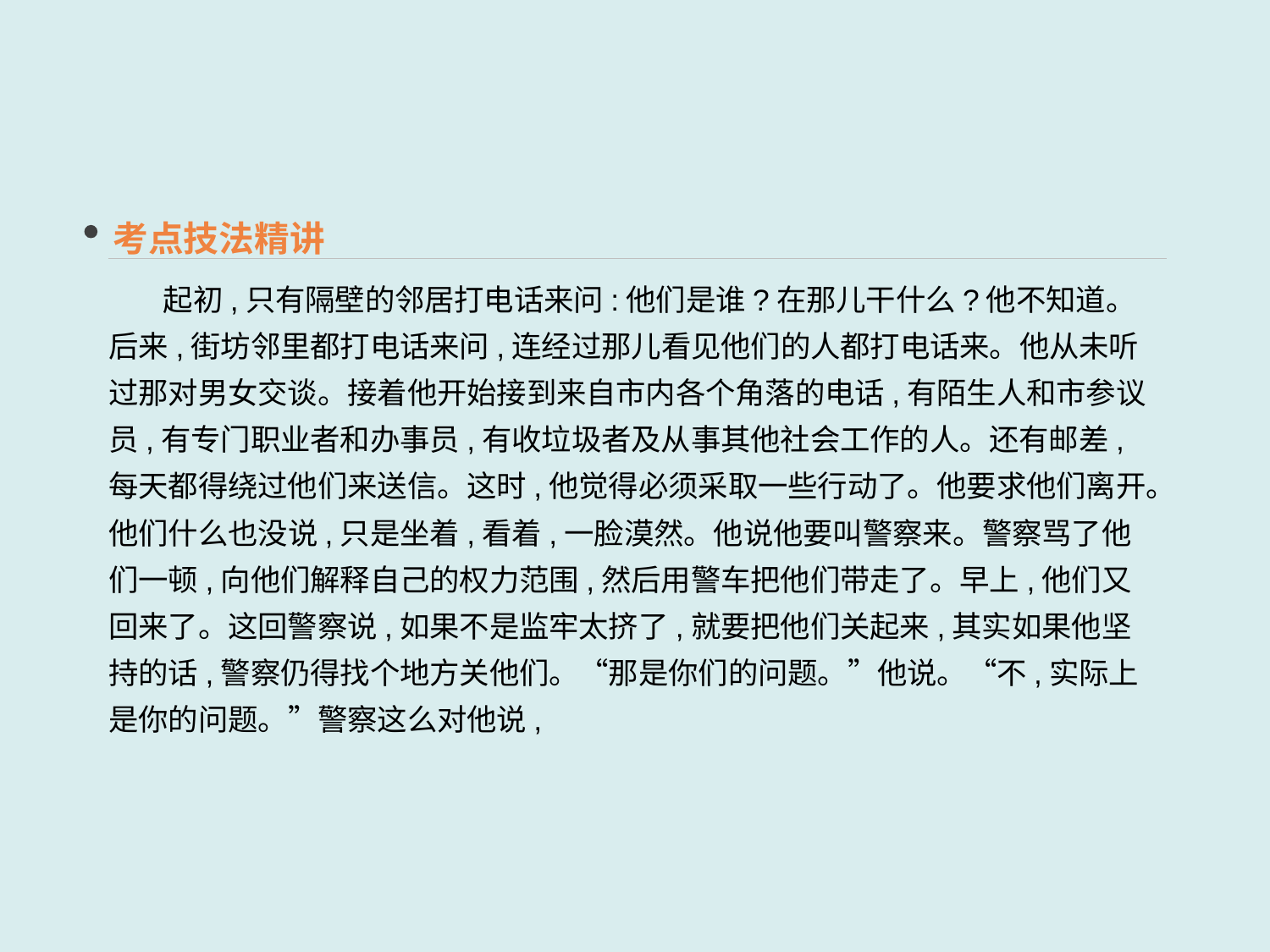

考点技法精讲

       起初,只有隔壁的邻居打电话来问:他们是谁?在那儿干什么?他不知道。后来,街坊邻里都打电话来问,连经过那儿看见他们的人都打电话来。他从未听过那对男女交谈。接着他开始接到来自市内各个角落的电话,有陌生人和市参议员,有专门职业者和办事员,有收垃圾者及从事其他社会工作的人。还有邮差,每天都得绕过他们来送信。这时,他觉得必须采取一些行动了。他要求他们离开。他们什么也没说,只是坐着,看着,一脸漠然。他说他要叫警察来。警察骂了他们一顿,向他们解释自己的权力范围,然后用警车把他们带走了。早上,他们又回来了。这回警察说,如果不是监牢太挤了,就要把他们关起来,其实如果他坚持的话,警察仍得找个地方关他们。“那是你们的问题。”他说。“不,实际上是你的问题。”警察这么对他说,